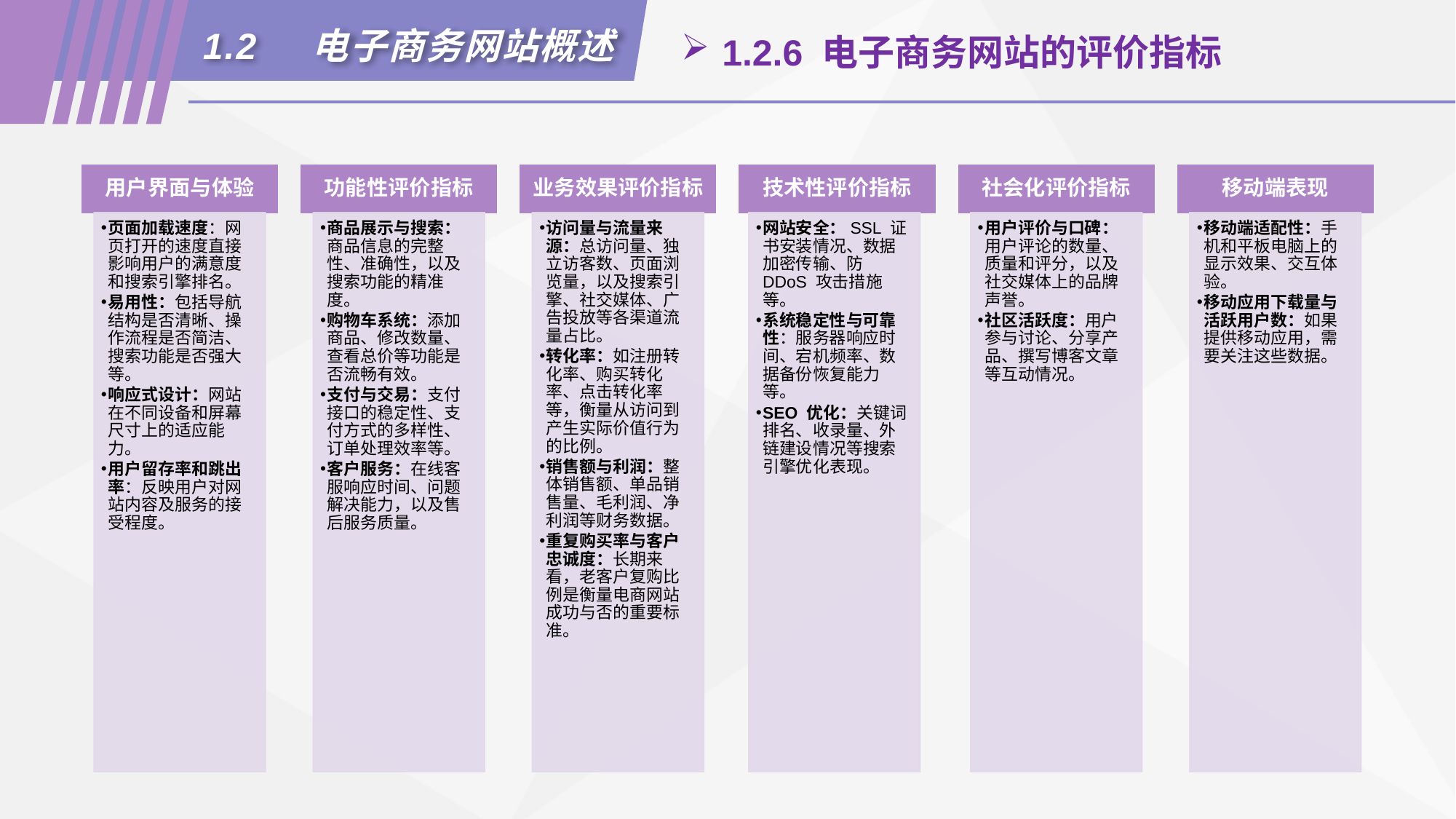

1.2	电子商务网站概述
1.2.6 电子商务网站的评价指标
用户界面与体验
页面加载速度：网页打开的速度直接影响用户的满意度和搜索引擎排名。
易用性：包括导航结构是否清晰、操作流程是否简洁、搜索功能是否强大等。
响应式设计：网站在不同设备和屏幕尺寸上的适应能力。
用户留存率和跳出率：反映用户对网站内容及服务的接受程度。
功能性评价指标
商品展示与搜索：商品信息的完整性、准确性，以及搜索功能的精准度。
购物车系统：添加商品、修改数量、查看总价等功能是否流畅有效。
支付与交易：支付接口的稳定性、支付方式的多样性、订单处理效率等。
客户服务：在线客服响应时间、问题解决能力，以及售后服务质量。
业务效果评价指标
访问量与流量来源：总访问量、独立访客数、页面浏览量，以及搜索引擎、社交媒体、广告投放等各渠道流量占比。
转化率：如注册转化率、购买转化率、点击转化率等，衡量从访问到产生实际价值行为的比例。
销售额与利润：整体销售额、单品销售量、毛利润、净利润等财务数据。
重复购买率与客户忠诚度：长期来看，老客户复购比例是衡量电商网站成功与否的重要标准。
技术性评价指标
网站安全：SSL 证书安装情况、数据加密传输、防 DDoS 攻击措施等。
系统稳定性与可靠性：服务器响应时间、宕机频率、数据备份恢复能力等。
SEO 优化：关键词排名、收录量、外链建设情况等搜索引擎优化表现。
社会化评价指标
用户评价与口碑：用户评论的数量、质量和评分，以及社交媒体上的品牌声誉。
社区活跃度：用户参与讨论、分享产品、撰写博客文章等互动情况。
移动端表现
移动端适配性：手机和平板电脑上的显示效果、交互体验。
移动应用下载量与活跃用户数：如果提供移动应用，需要关注这些数据。